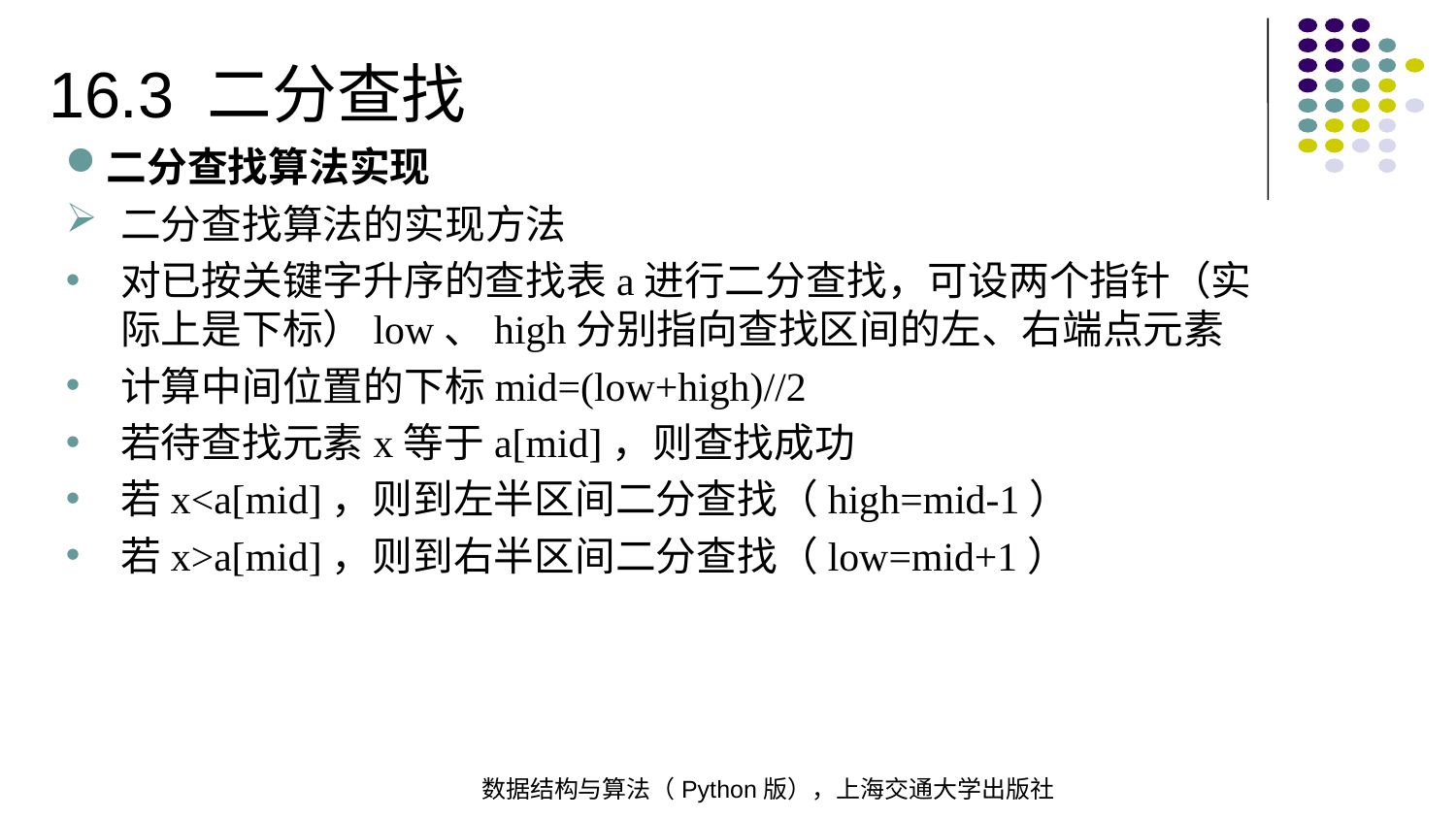

16.3 二分查找
二分查找算法实现
二分查找算法的实现方法
对已按关键字升序的查找表a进行二分查找，可设两个指针（实际上是下标）low、high分别指向查找区间的左、右端点元素
计算中间位置的下标mid=(low+high)//2
若待查找元素x等于a[mid]，则查找成功
若x<a[mid]，则到左半区间二分查找（high=mid-1）
若x>a[mid]，则到右半区间二分查找（low=mid+1）